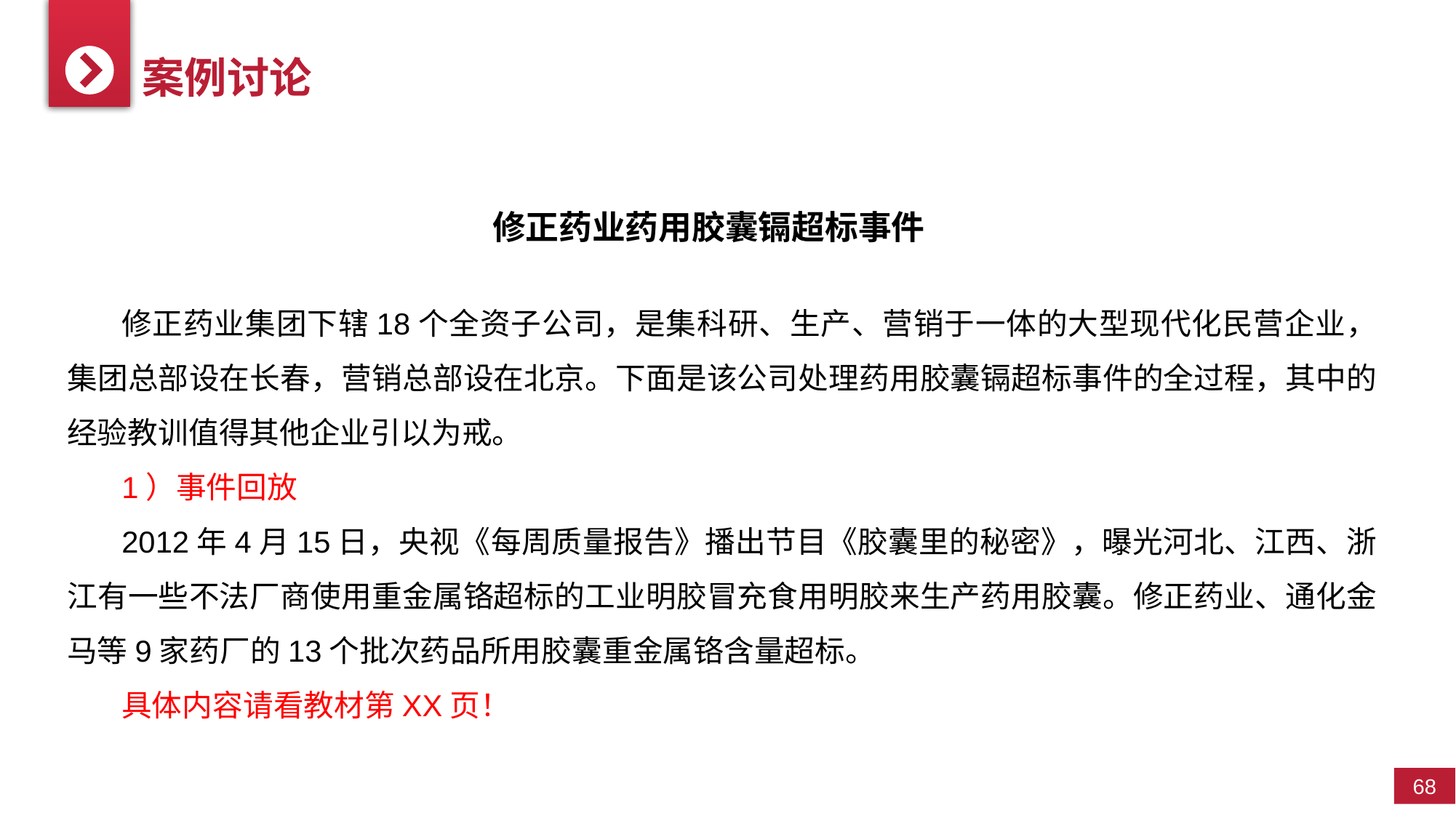

案例讨论

修正药业药用胶囊镉超标事件
修正药业集团下辖18个全资子公司，是集科研、生产、营销于一体的大型现代化民营企业，集团总部设在长春，营销总部设在北京。下面是该公司处理药用胶囊镉超标事件的全过程，其中的经验教训值得其他企业引以为戒。
1）事件回放
2012年4月15日，央视《每周质量报告》播出节目《胶囊里的秘密》，曝光河北、江西、浙江有一些不法厂商使用重金属铬超标的工业明胶冒充食用明胶来生产药用胶囊。修正药业、通化金马等9家药厂的13个批次药品所用胶囊重金属铬含量超标。
具体内容请看教材第XX页！